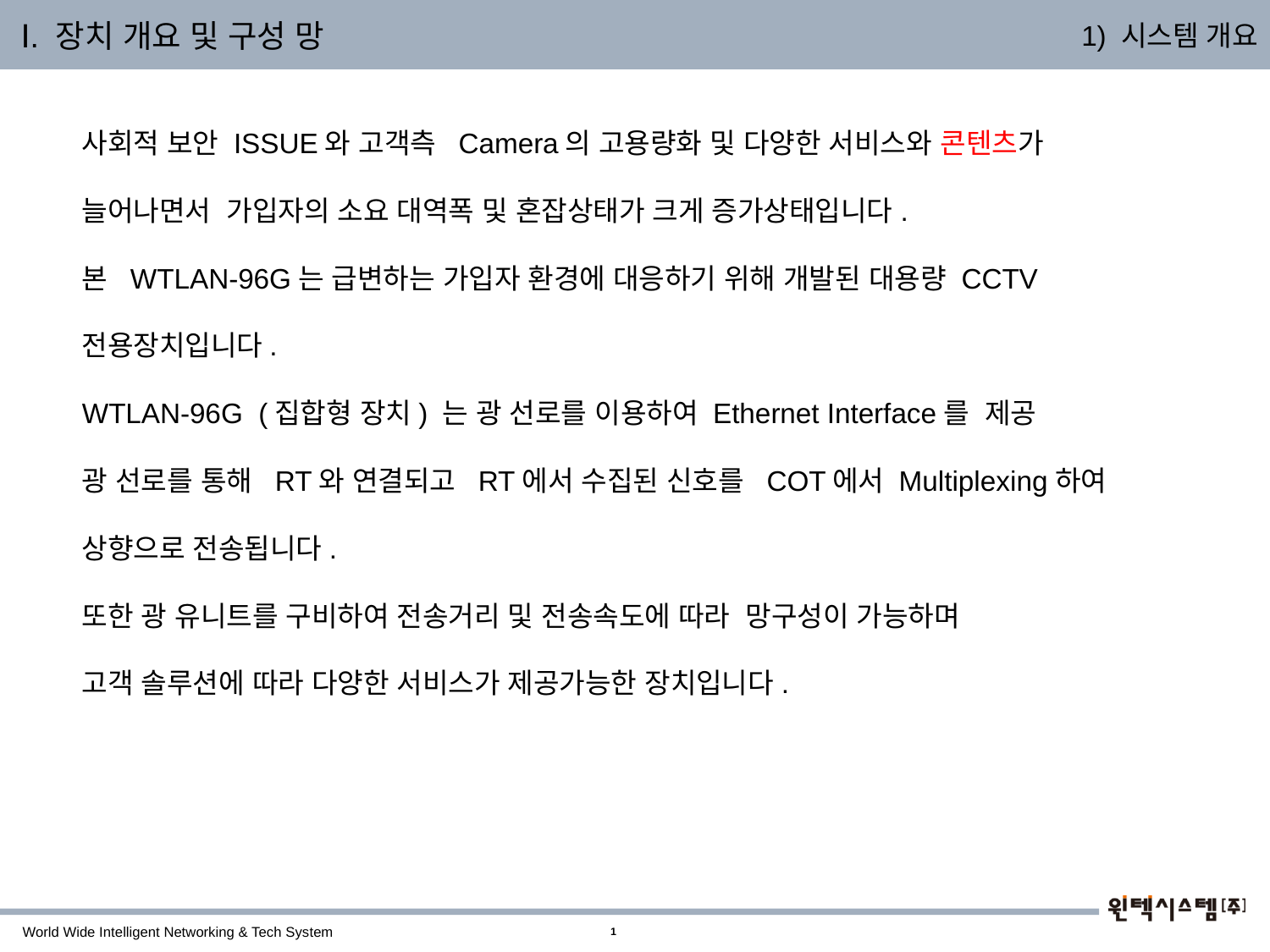

Ⅰ. 장치 개요 및 구성 망
1) 시스템 개요
사회적 보안 ISSUE와 고객측  Camera의 고용량화 및 다양한 서비스와 콘텐츠가

늘어나면서  가입자의 소요 대역폭 및 혼잡상태가 크게 증가상태입니다.

본  WTLAN-96G는 급변하는 가입자 환경에 대응하기 위해 개발된 대용량 CCTV

전용장치입니다.

WTLAN-96G  (집합형 장치) 는 광 선로를 이용하여 Ethernet Interface를  제공

광 선로를 통해  RT와 연결되고  RT에서 수집된 신호를  COT에서 Multiplexing하여

상향으로 전송됩니다.

또한 광 유니트를 구비하여 전송거리 및 전송속도에 따라  망구성이 가능하며

고객 솔루션에 따라 다양한 서비스가 제공가능한 장치입니다.

1